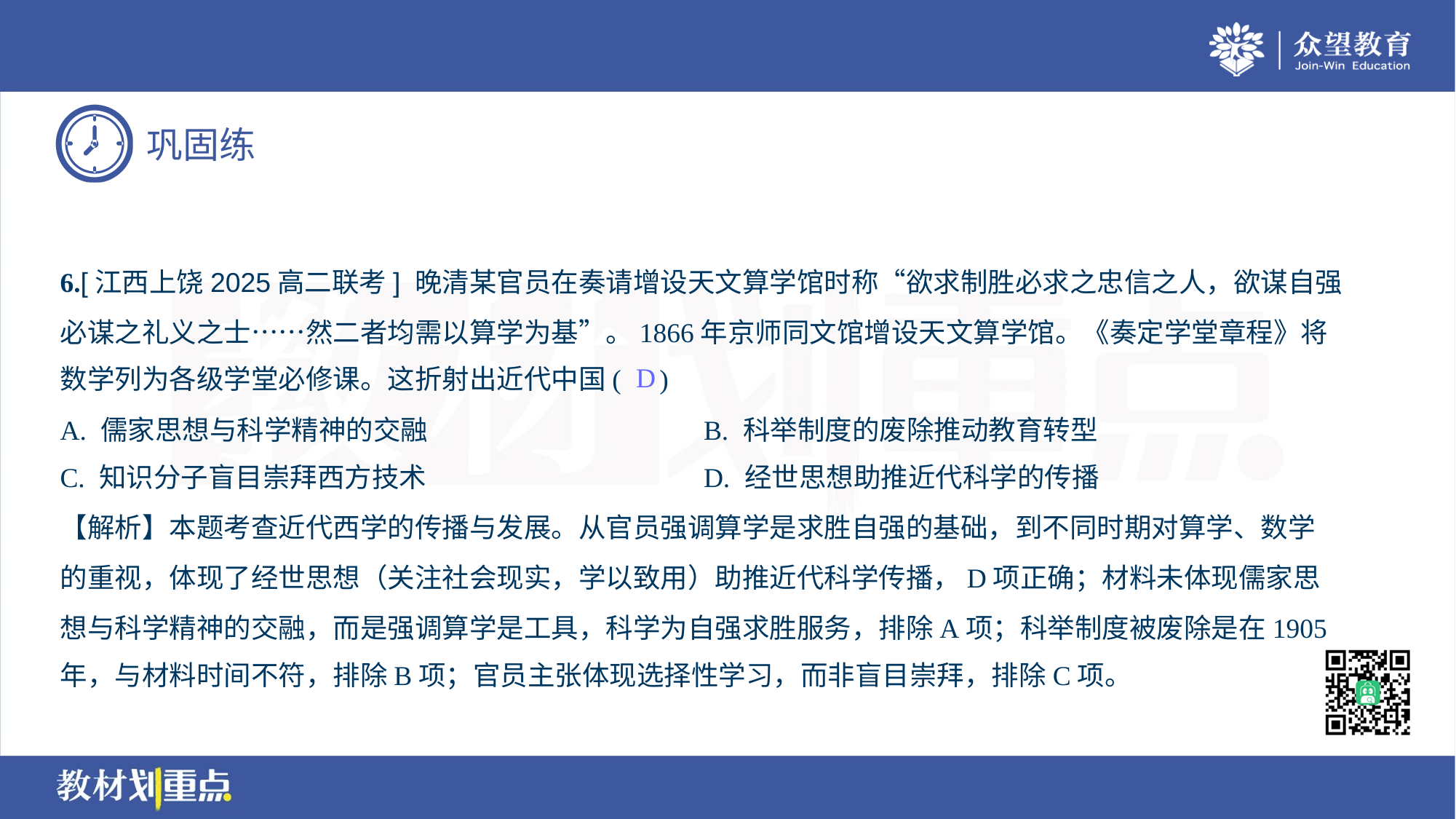

6.[江西上饶2025高二联考] 晚清某官员在奏请增设天文算学馆时称“欲求制胜必求之忠信之人，欲谋自强
必谋之礼义之士……然二者均需以算学为基”。1866年京师同文馆增设天文算学馆。《奏定学堂章程》将
数学列为各级学堂必修课。这折射出近代中国(     )
D
A. 儒家思想与科学精神的交融	B. 科举制度的废除推动教育转型
C. 知识分子盲目崇拜西方技术	D. 经世思想助推近代科学的传播
【解析】本题考查近代西学的传播与发展。从官员强调算学是求胜自强的基础，到不同时期对算学、数学
的重视，体现了经世思想（关注社会现实，学以致用）助推近代科学传播，D项正确；材料未体现儒家思
想与科学精神的交融，而是强调算学是工具，科学为自强求胜服务，排除A项；科举制度被废除是在1905
年，与材料时间不符，排除B项；官员主张体现选择性学习，而非盲目崇拜，排除C项。